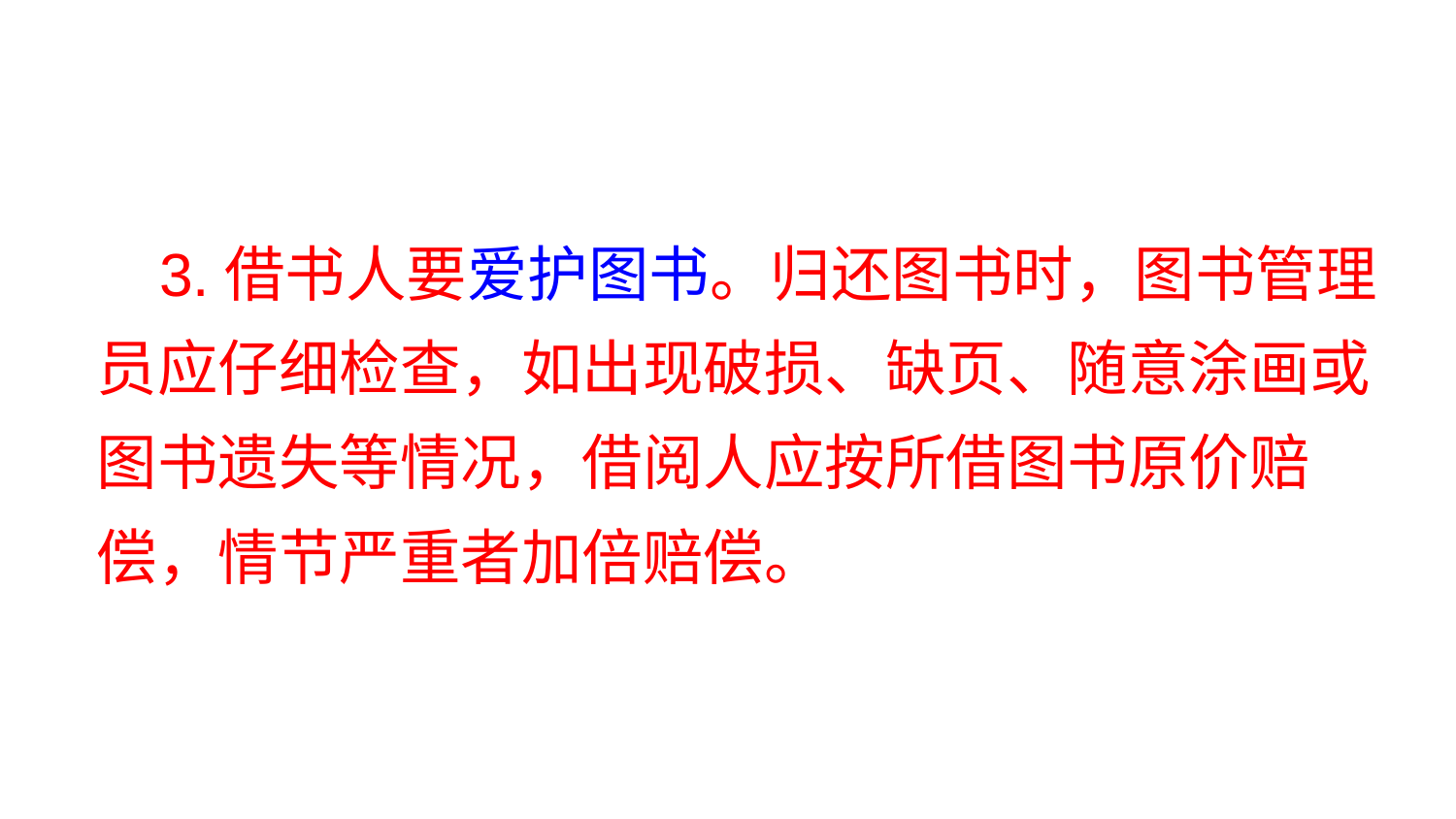

3.借书人要爱护图书。归还图书时，图书管理员应仔细检查，如出现破损、缺页、随意涂画或图书遗失等情况，借阅人应按所借图书原价赔偿，情节严重者加倍赔偿。